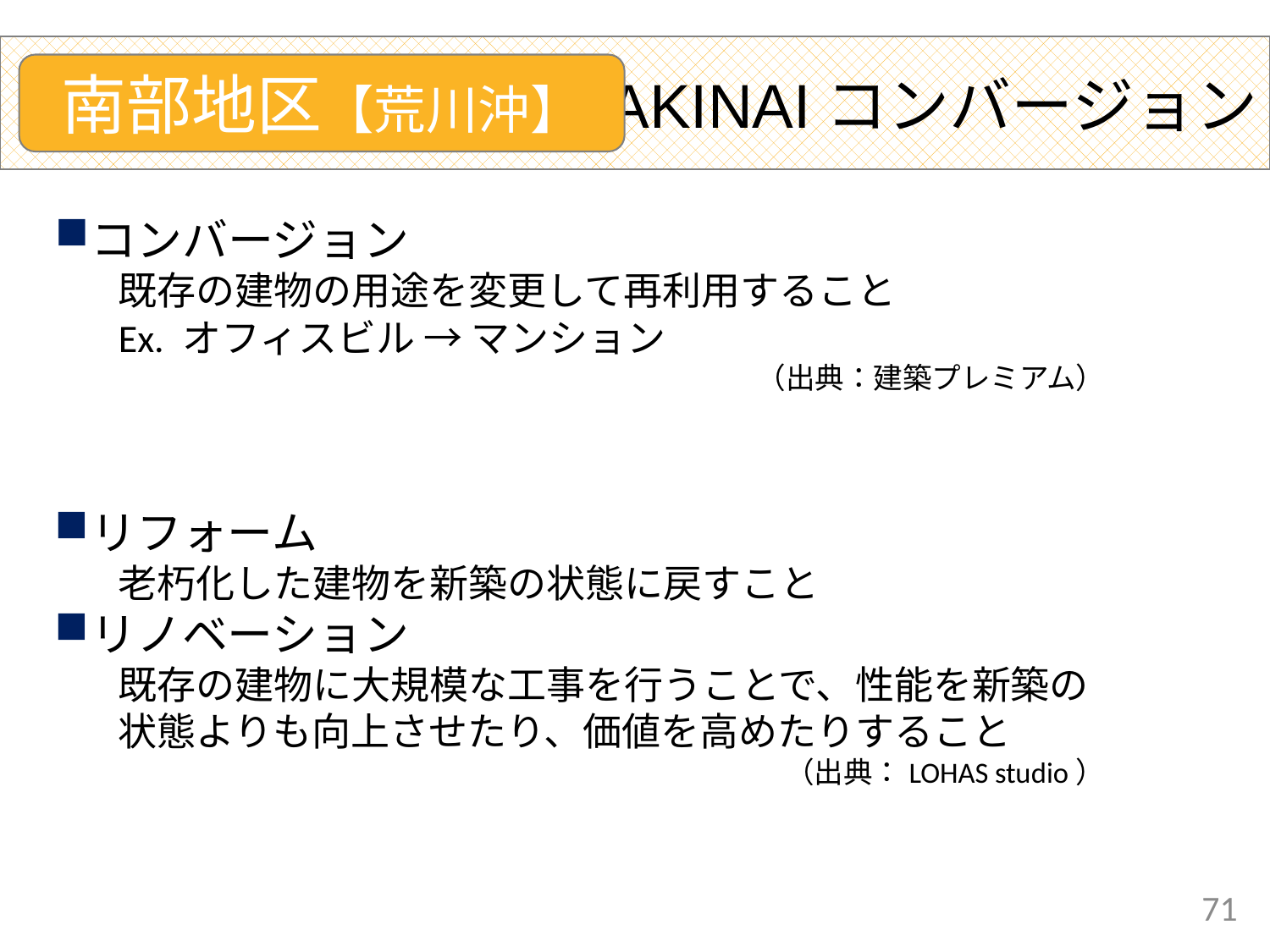

AKINAIコンバージョン
南部地区【荒川沖】
コンバージョン
既存の建物の用途を変更して再利用すること
Ex. オフィスビル → マンション
（出典：建築プレミアム）
リフォーム
老朽化した建物を新築の状態に戻すこと
リノベーション
既存の建物に大規模な工事を行うことで、性能を新築の状態よりも向上させたり、価値を高めたりすること
（出典：LOHAS studio）
71